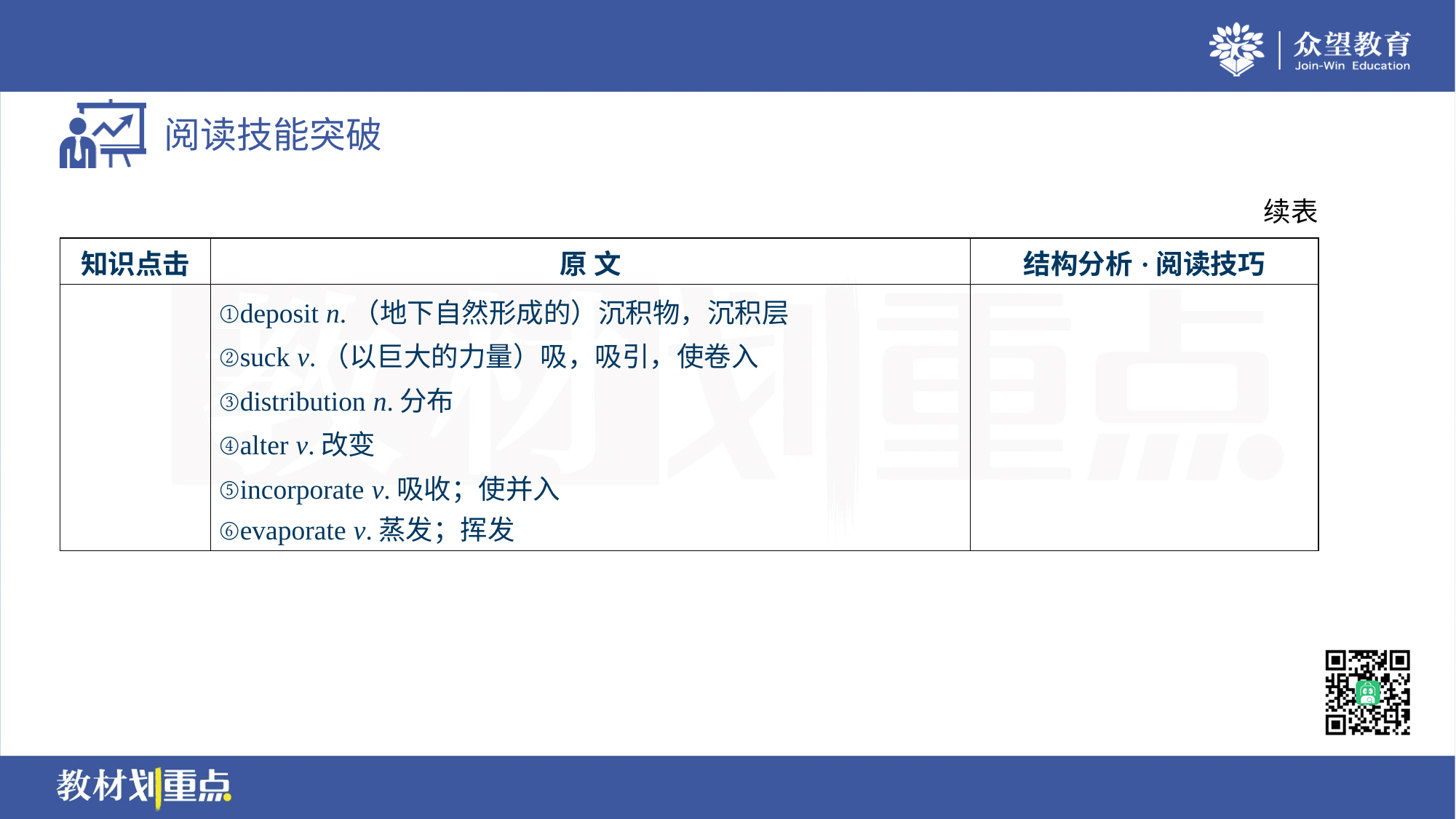

续表
| 知识点击 | 原 文 | 结构分析·阅读技巧 |
| --- | --- | --- |
|  | ①deposit n.（地下自然形成的）沉积物，沉积层 ②suck v.（以巨大的力量）吸，吸引，使卷入 ③distribution n.分布 ④alter v.改变 ⑤incorporate v.吸收；使并入 ⑥evaporate v.蒸发；挥发 |  |